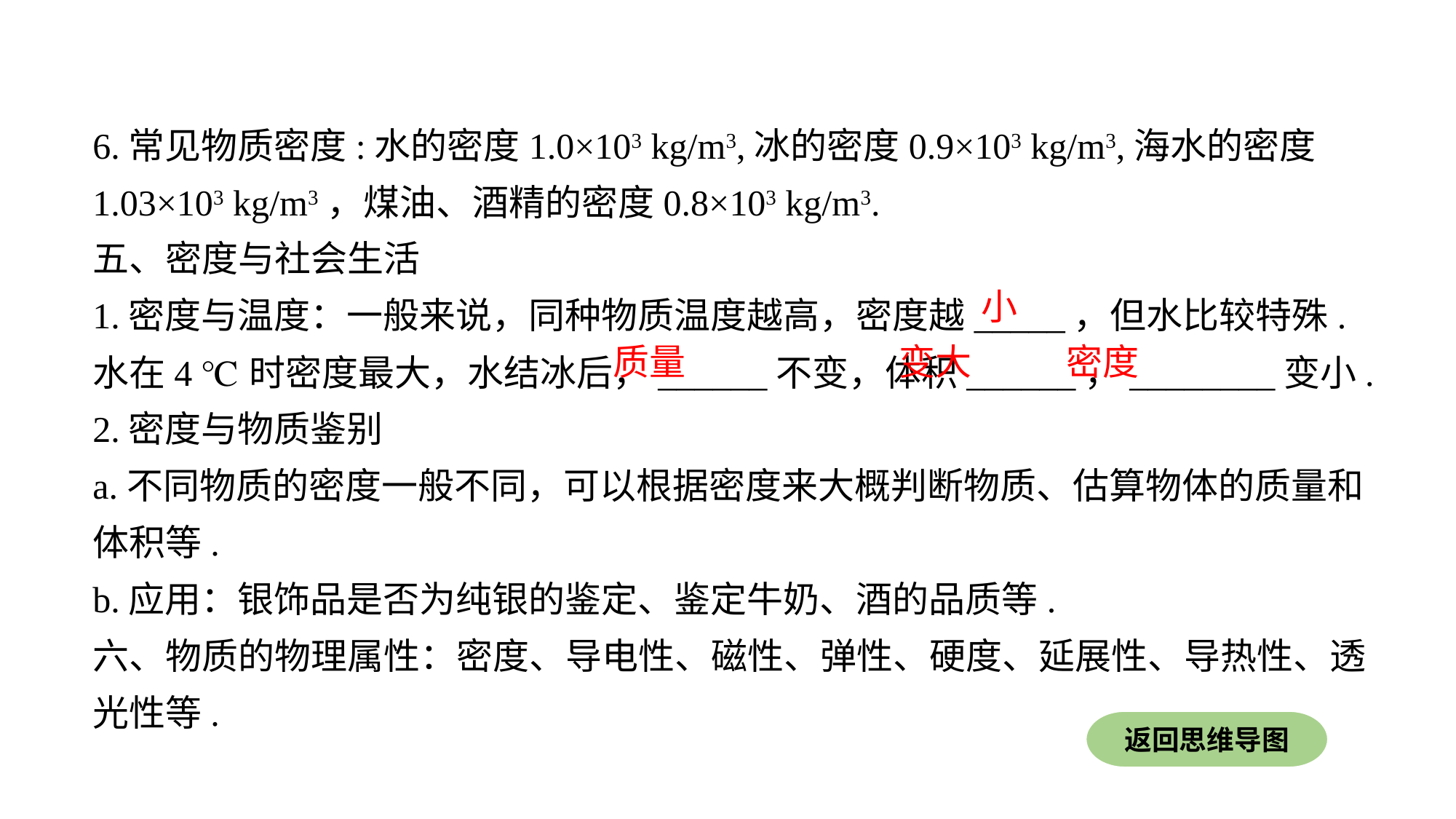

6.常见物质密度:水的密度1.0×103 kg/m3,冰的密度0.9×103 kg/m3,海水的密度1.03×103 kg/m3，煤油、酒精的密度0.8×103 kg/m3.
五、密度与社会生活
1.密度与温度：一般来说，同种物质温度越高，密度越_____，但水比较特殊.水在4 ℃时密度最大，水结冰后，______不变，体积______，________变小.
2.密度与物质鉴别
a.不同物质的密度一般不同，可以根据密度来大概判断物质、估算物体的质量和体积等.
b.应用：银饰品是否为纯银的鉴定、鉴定牛奶、酒的品质等.
六、物质的物理属性：密度、导电性、磁性、弹性、硬度、延展性、导热性、透光性等.
小
质量
变大
密度
返回思维导图